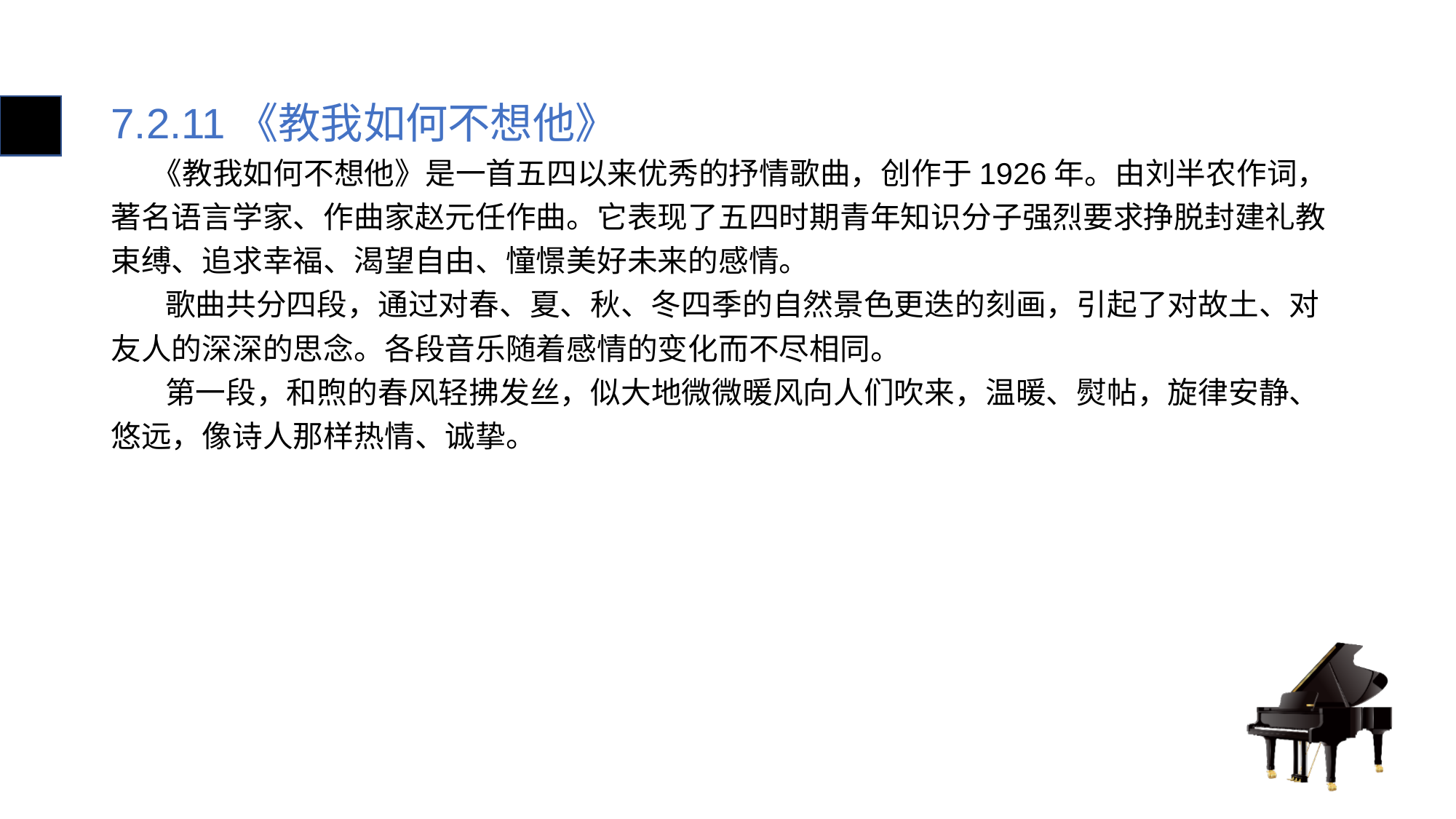

# 7.2.11《教我如何不想他》
     《教我如何不想他》是一首五四以来优秀的抒情歌曲，创作于1926年。由刘半农作词，著名语言学家、作曲家赵元任作曲。它表现了五四时期青年知识分子强烈要求挣脱封建礼教束缚、追求幸福、渴望自由、憧憬美好未来的感情。
       歌曲共分四段，通过对春、夏、秋、冬四季的自然景色更迭的刻画，引起了对故土、对友人的深深的思念。各段音乐随着感情的变化而不尽相同。
       第一段，和煦的春风轻拂发丝，似大地微微暖风向人们吹来，温暖、熨帖，旋律安静、悠远，像诗人那样热情、诚挚。